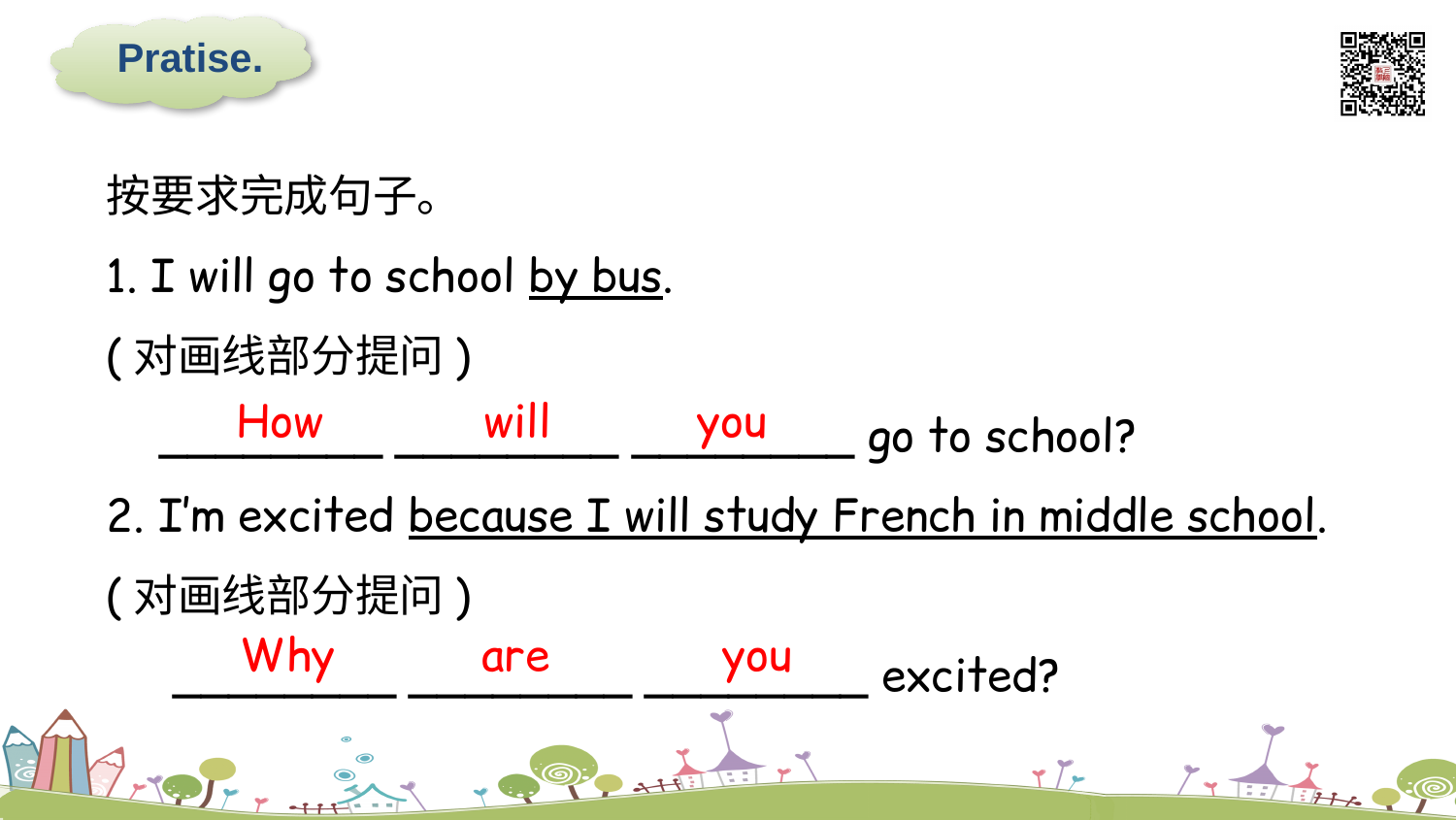

Pratise.
按要求完成句子。
1. I will go to school by bus.
(对画线部分提问)
    ________ ________ ________ go to school?
2. I’m excited because I will study French in middle school.
(对画线部分提问)
     ________ ________ ________ excited?
How            will           you
  Why           are             you